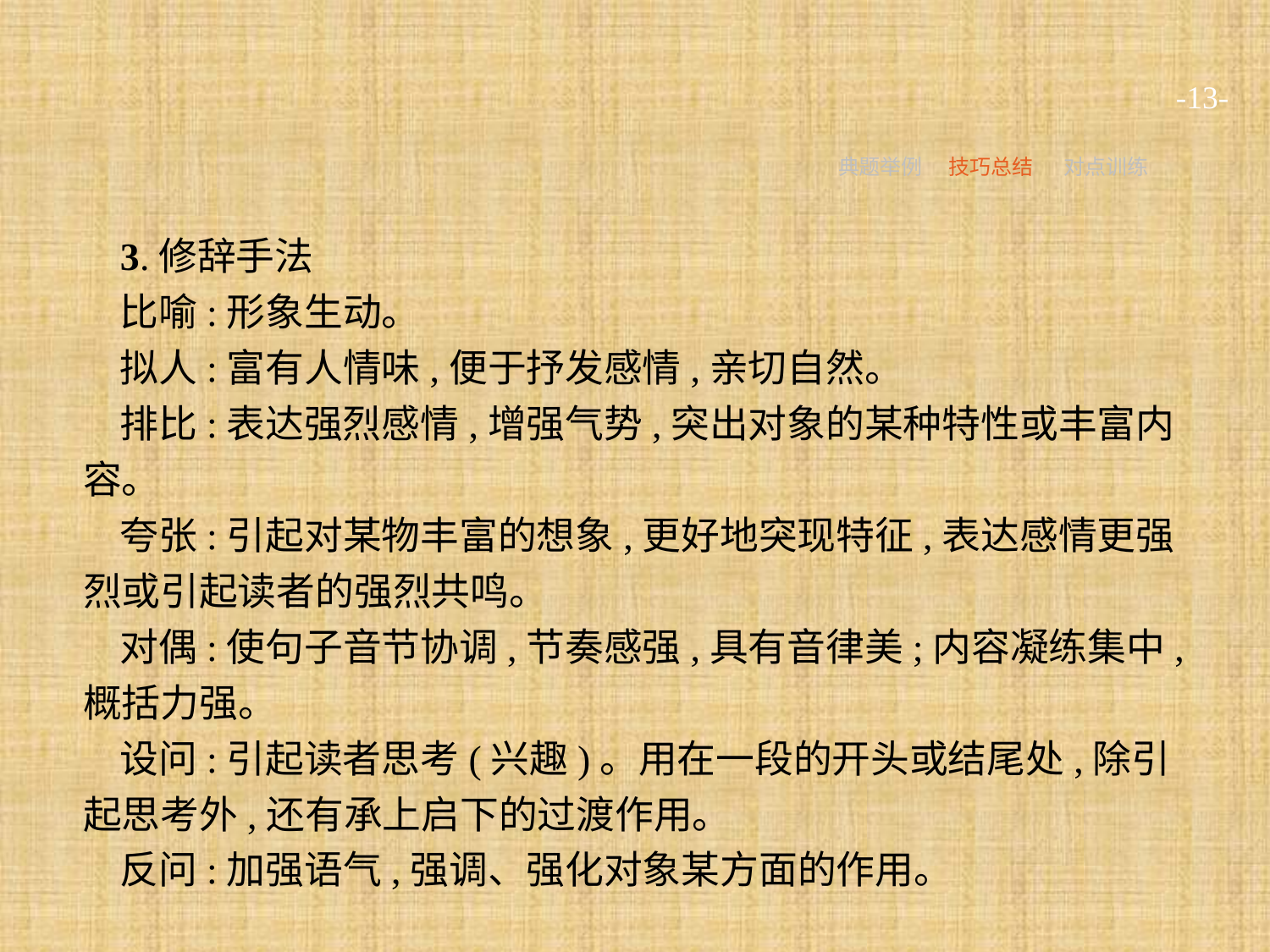

-13-
典题举例
技巧总结
对点训练
3.修辞手法
比喻:形象生动。
拟人:富有人情味,便于抒发感情,亲切自然。
排比:表达强烈感情,增强气势,突出对象的某种特性或丰富内容。
夸张:引起对某物丰富的想象,更好地突现特征,表达感情更强烈或引起读者的强烈共鸣。
对偶:使句子音节协调,节奏感强,具有音律美;内容凝练集中,概括力强。
设问:引起读者思考(兴趣)。用在一段的开头或结尾处,除引起思考外,还有承上启下的过渡作用。
反问:加强语气,强调、强化对象某方面的作用。